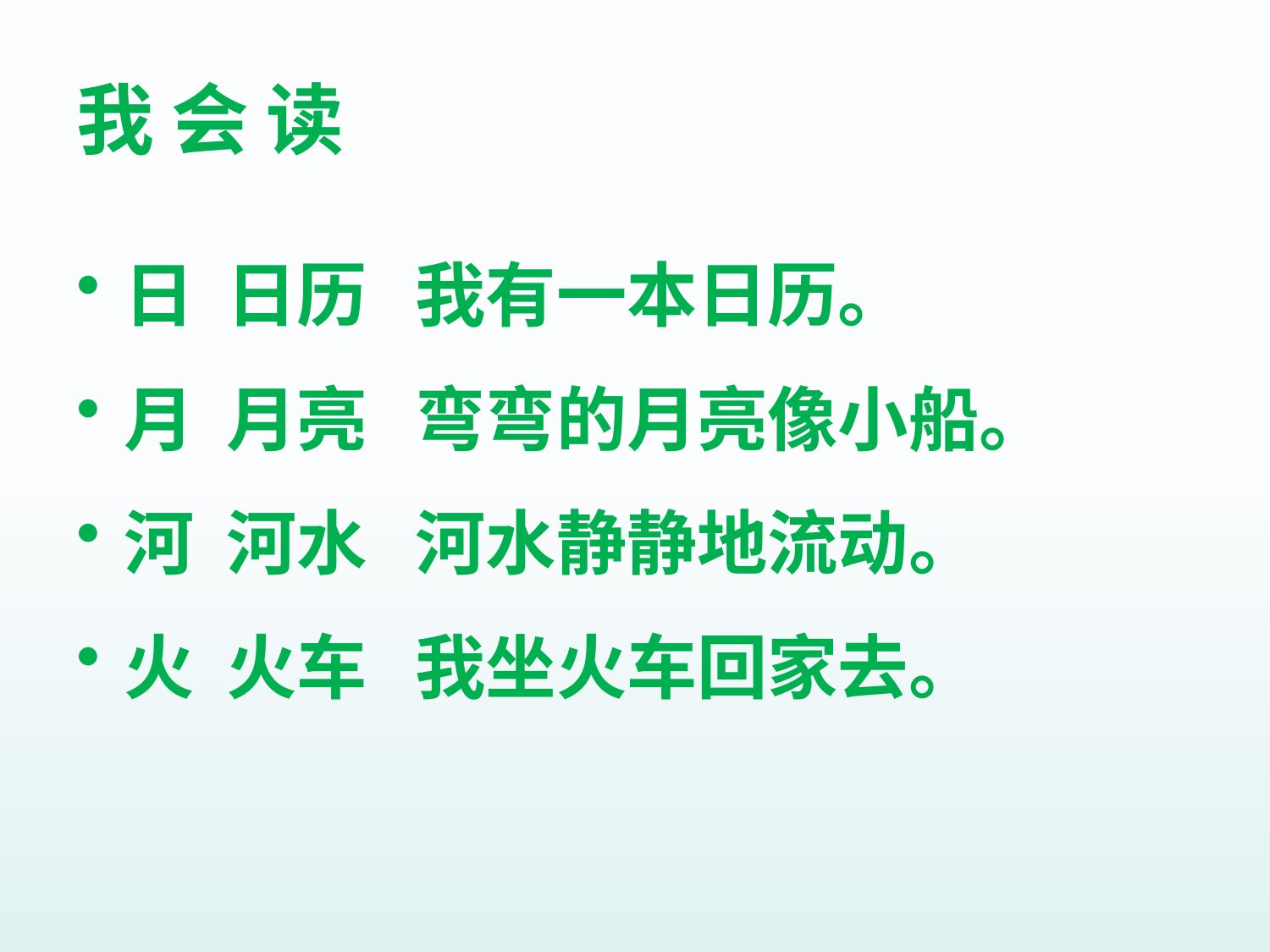

# 我 会 读
日  日历   我有一本日历。
月  月亮   弯弯的月亮像小船。
河  河水   河水静静地流动。
火  火车   我坐火车回家去。